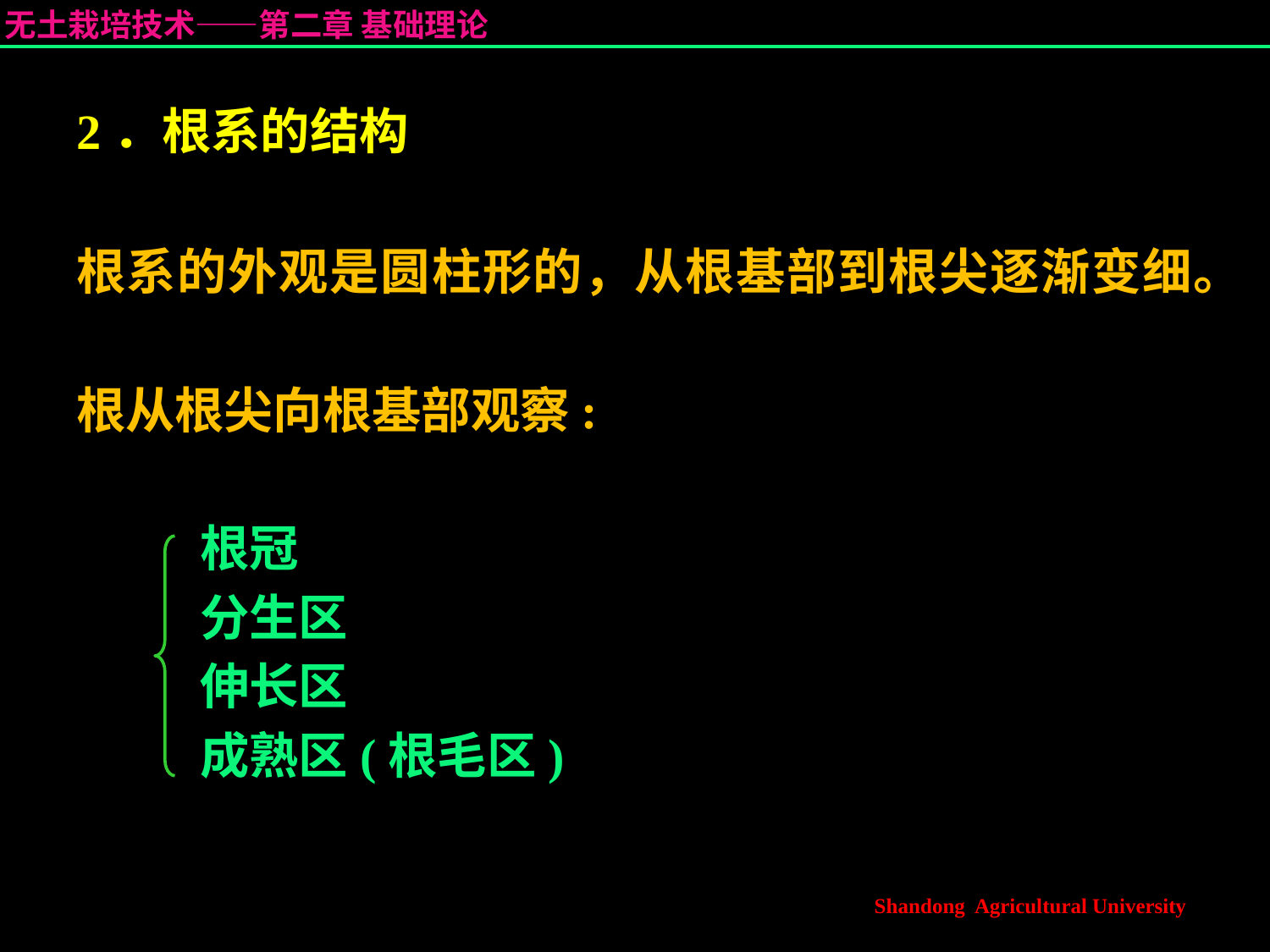

# 2．根系的结构
根系的外观是圆柱形的，从根基部到根尖逐渐变细。

根从根尖向根基部观察:

          根冠
          分生区
          伸长区
          成熟区(根毛区)